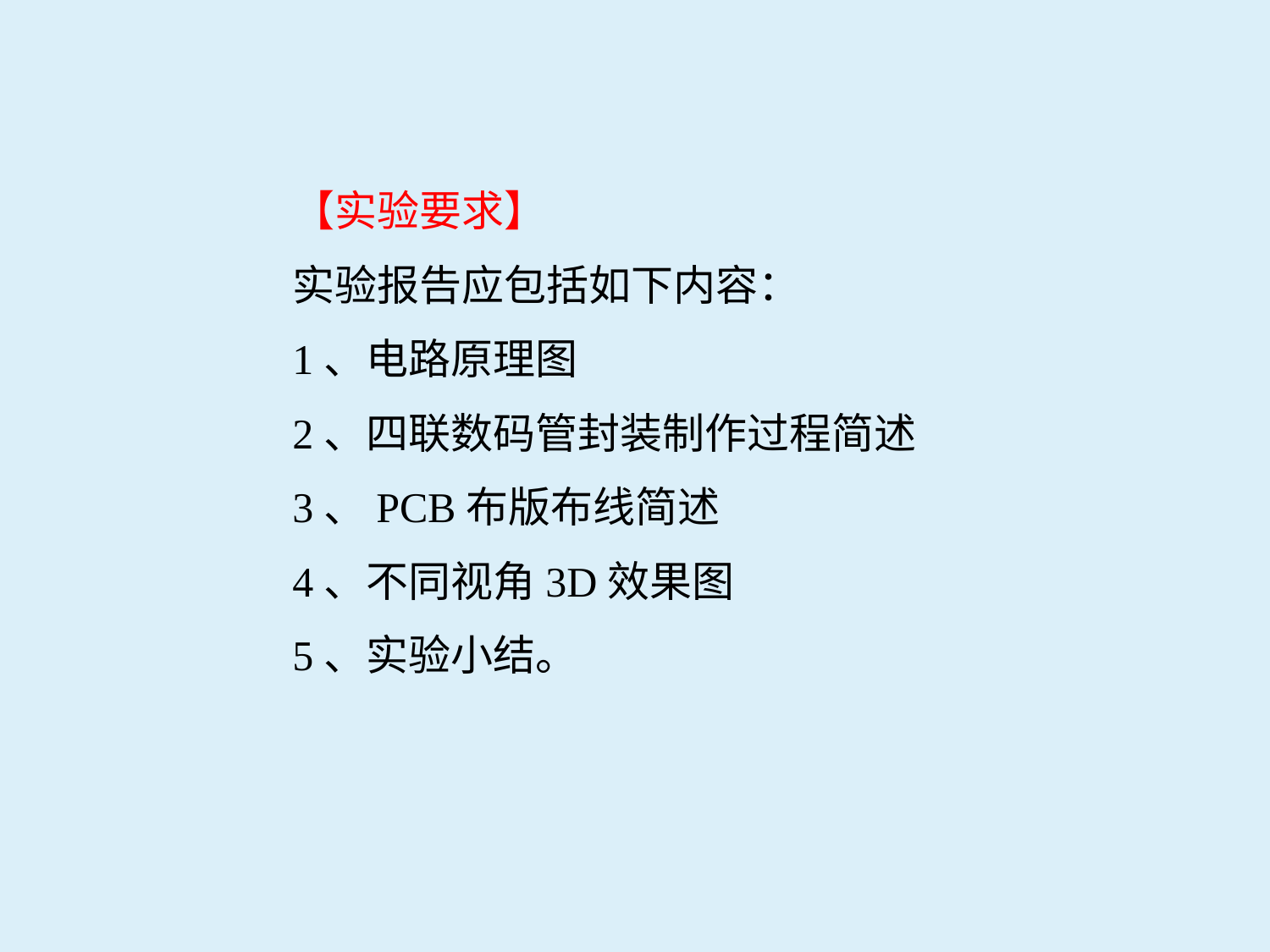

【实验要求】
实验报告应包括如下内容：
1、电路原理图
2、四联数码管封装制作过程简述
3、PCB布版布线简述
4、不同视角3D效果图
5、实验小结。